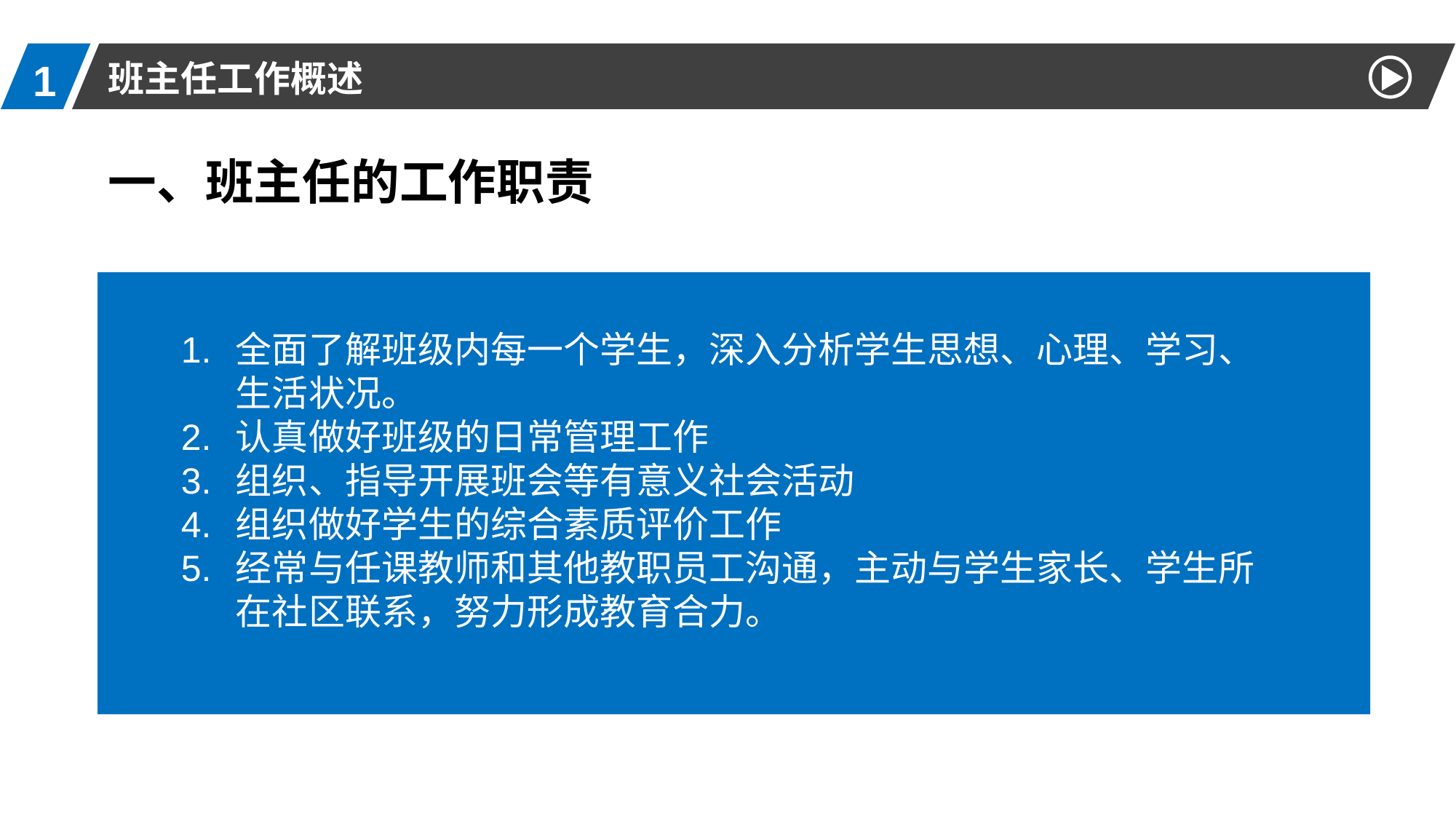

1
班主任工作概述

一、班主任的工作职责

全面了解班级内每一个学生，深入分析学生思想、心理、学习、生活状况。
认真做好班级的日常管理工作
组织、指导开展班会等有意义社会活动
组织做好学生的综合素质评价工作
经常与任课教师和其他教职员工沟通，主动与学生家长、学生所在社区联系，努力形成教育合力。